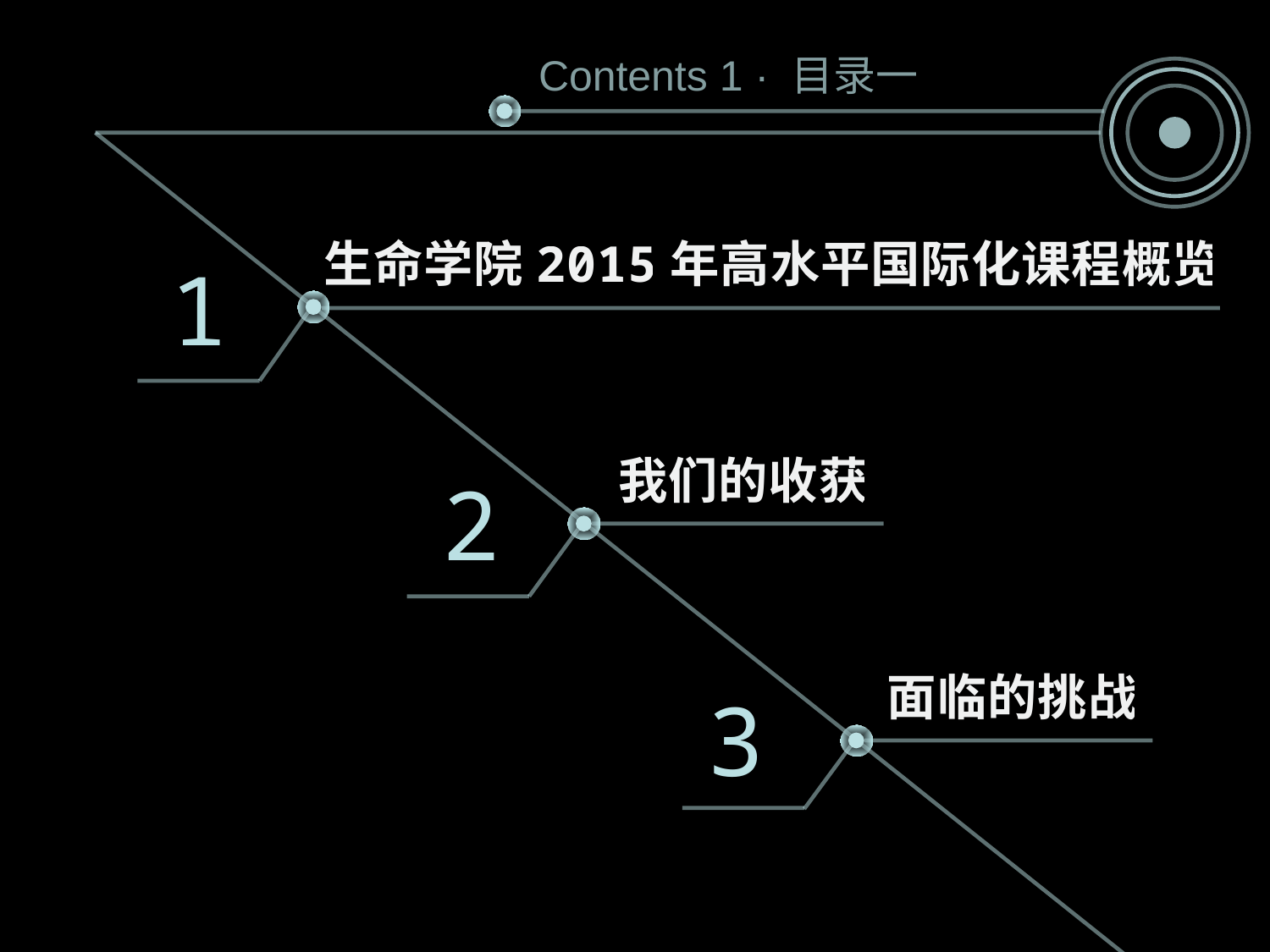

Contents 1 · 目录一

生命学院2015年高水平国际化课程概览
1

我们的收获
2

面临的挑战
3